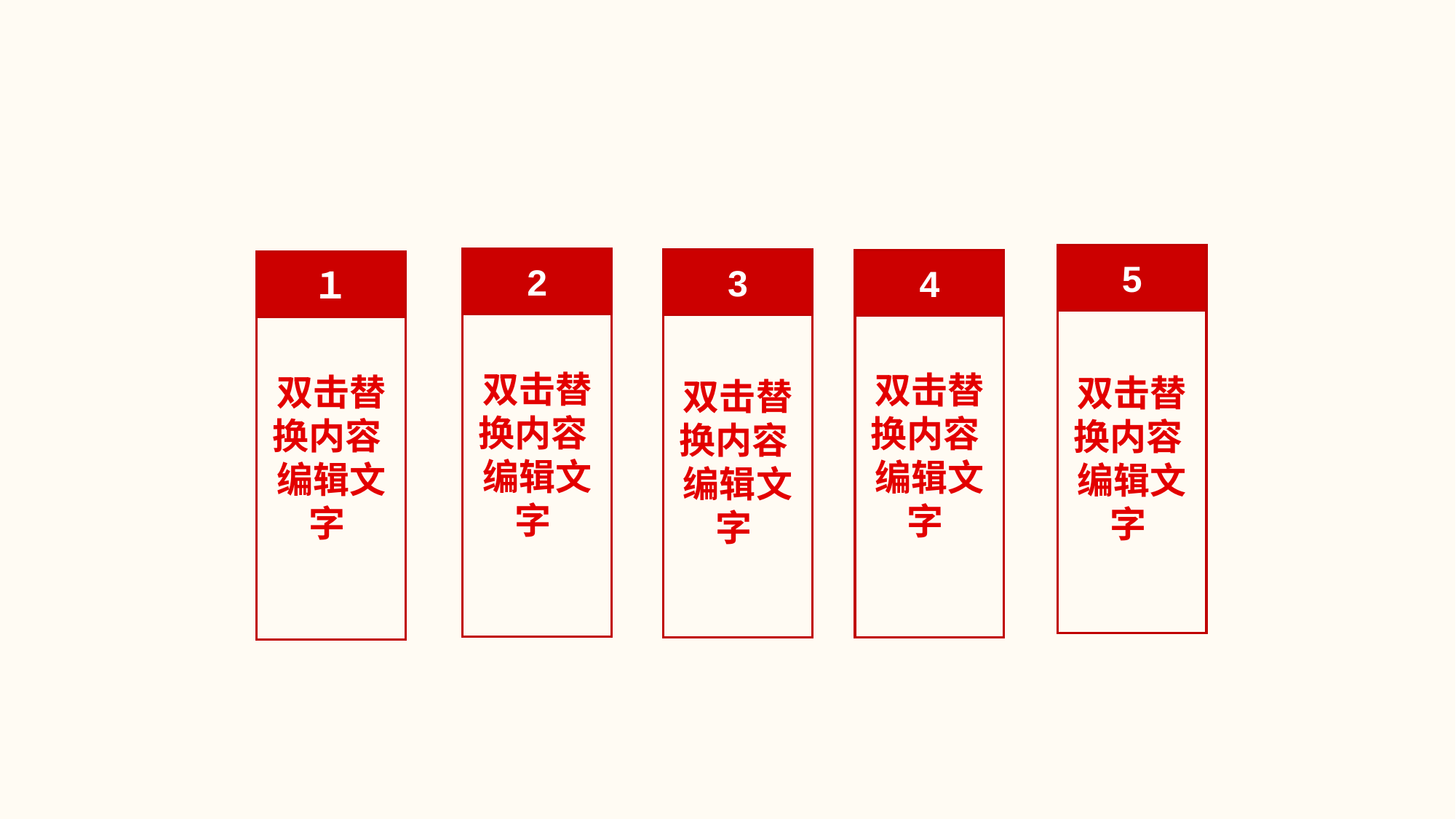

5
2
3
4
１

双击替换内容  编辑文字

双击替换内容  编辑文字

双击替换内容  编辑文字

双击替换内容  编辑文字

双击替换内容  编辑文字